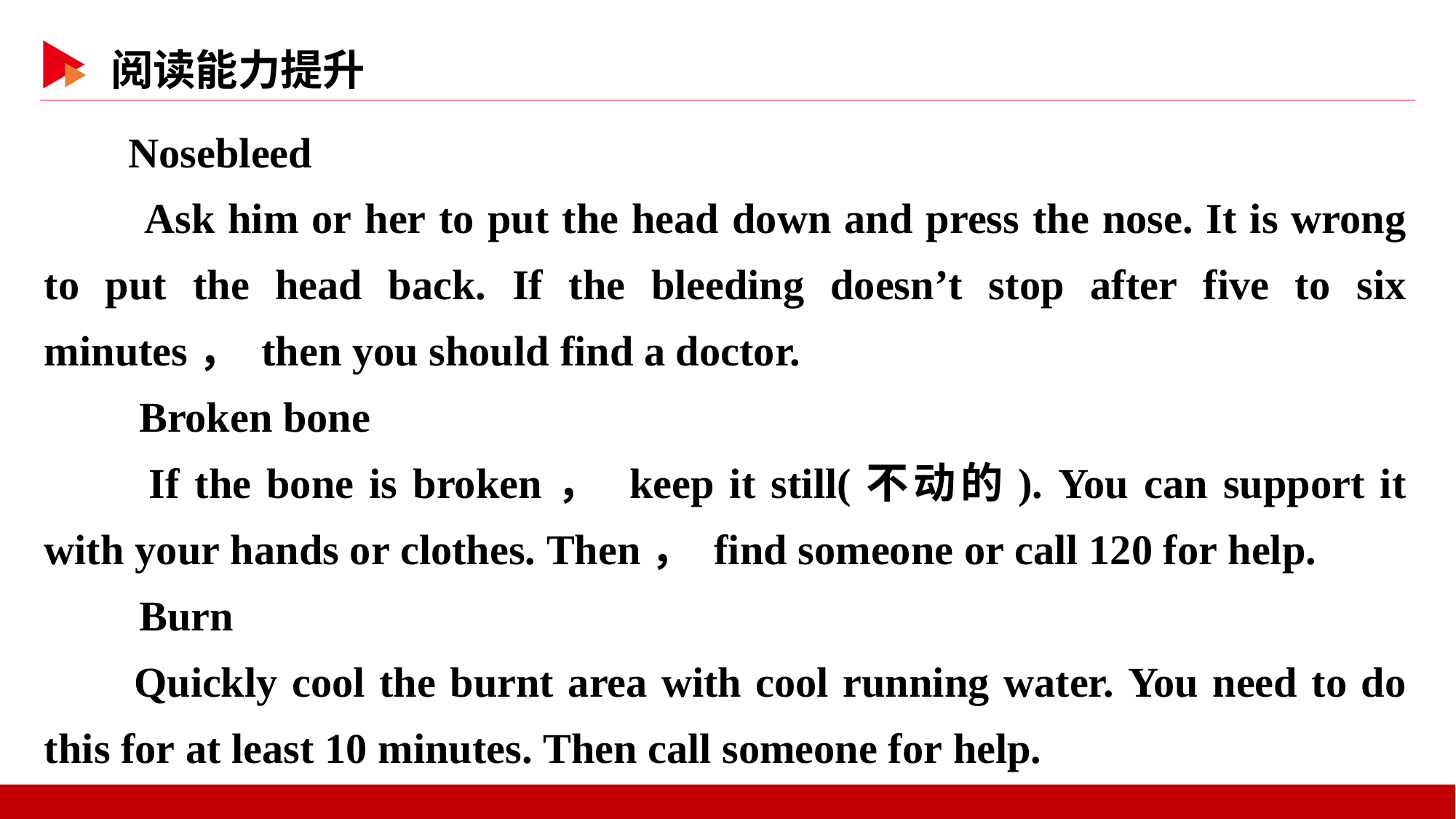

Nosebleed
　　Ask him or her to put the head down and press the nose. It is wrong to put the head back. If the bleeding doesn’t stop after five to six minutes， then you should find a doctor.
　　Broken bone
　　If the bone is broken， keep it still(不动的). You can support it with your hands or clothes. Then， find someone or call 120 for help.
　　Burn
    Quickly cool the burnt area with cool running water. You need to do this for at least 10 minutes. Then call someone for help.